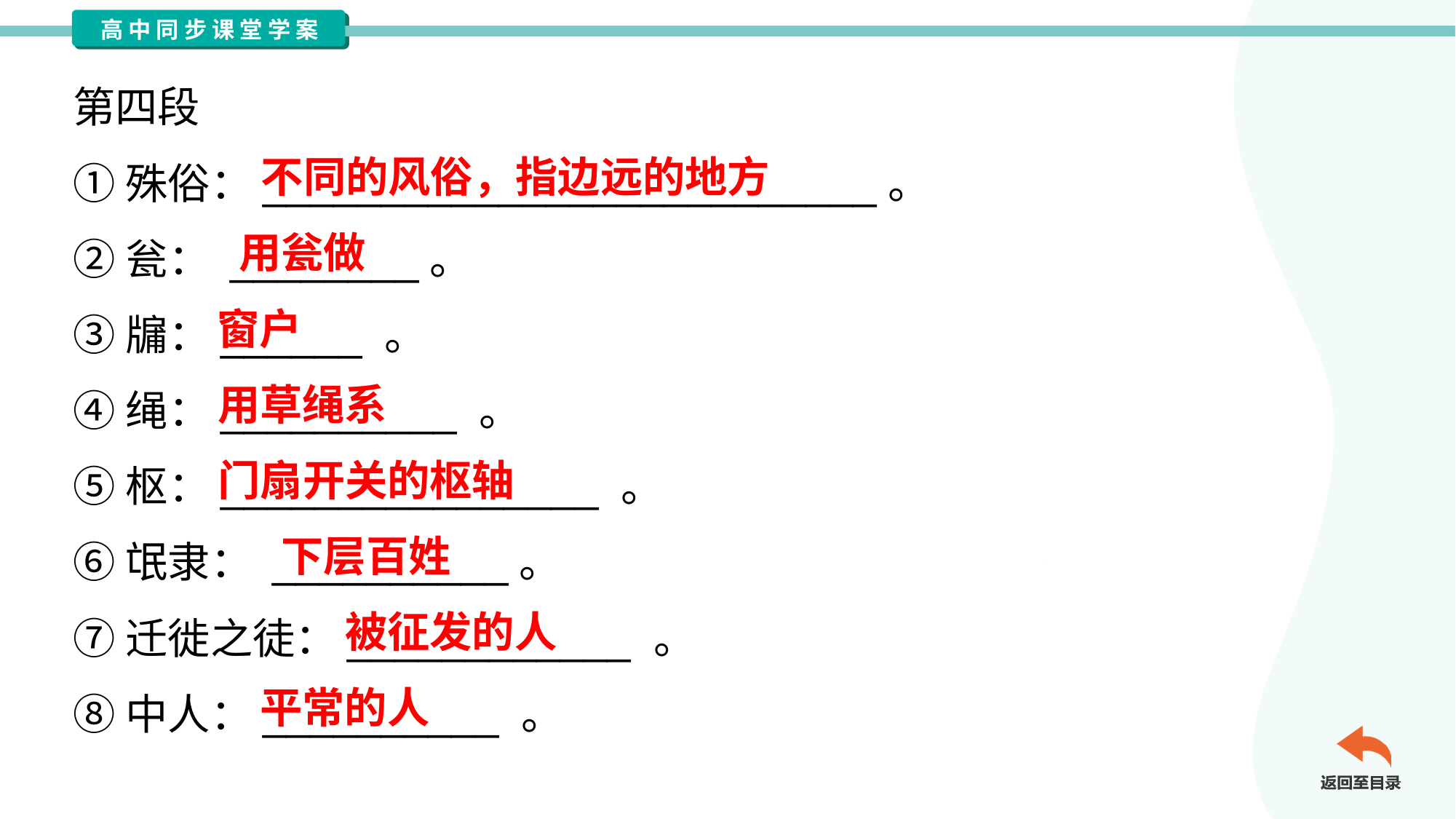

第四段
①殊俗：__________________________。
②瓮： ________。
③牖：______ 。
④绳：__________ 。
⑤枢：________________ 。
⑥氓隶： __________。
⑦迁徙之徒：____________ 。
⑧中人：__________ 。

不同的风俗，指边远的地方
用瓮做
窗户
用草绳系
门扇开关的枢轴
下层百姓
被征发的人
平常的人